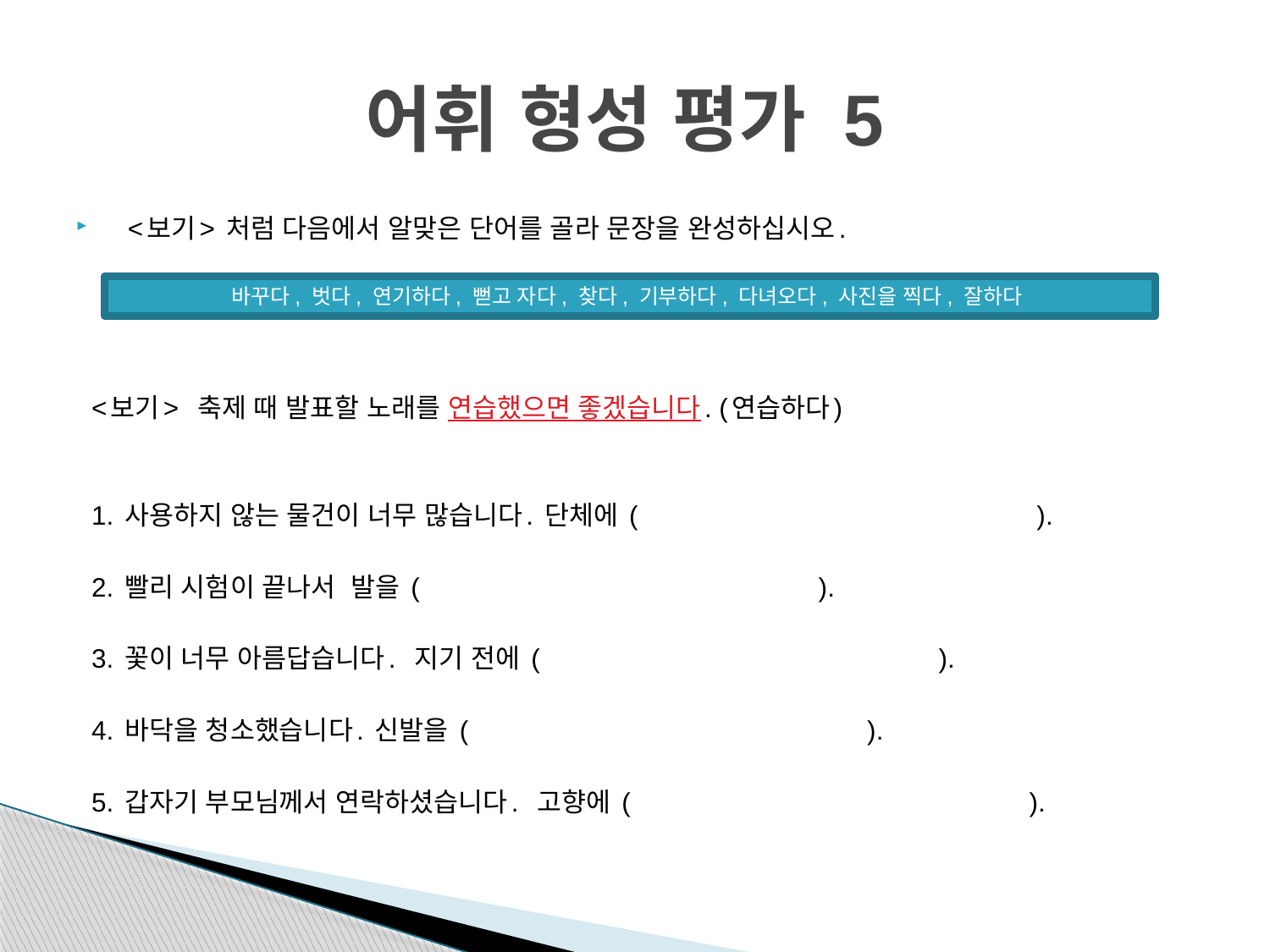

# 어휘 형성 평가 5
<보기> 처럼 다음에서 알맞은 단어를 골라 문장을 완성하십시오.

<보기>  축제 때 발표할 노래를 연습했으면 좋겠습니다. (연습하다)

1. 사용하지 않는 물건이 너무 많습니다. 단체에 (                                                      ).

2. 빨리 시험이 끝나서  발을 (                                                      ).

3. 꽃이 너무 아름답습니다.  지기 전에 (                                                      ).

4. 바닥을 청소했습니다. 신발을 (                                                      ).

5. 갑자기 부모님께서 연락하셨습니다.  고향에 (                                                      ).

바꾸다, 벗다, 연기하다, 뻗고 자다, 찾다, 기부하다, 다녀오다, 사진을 찍다, 잘하다